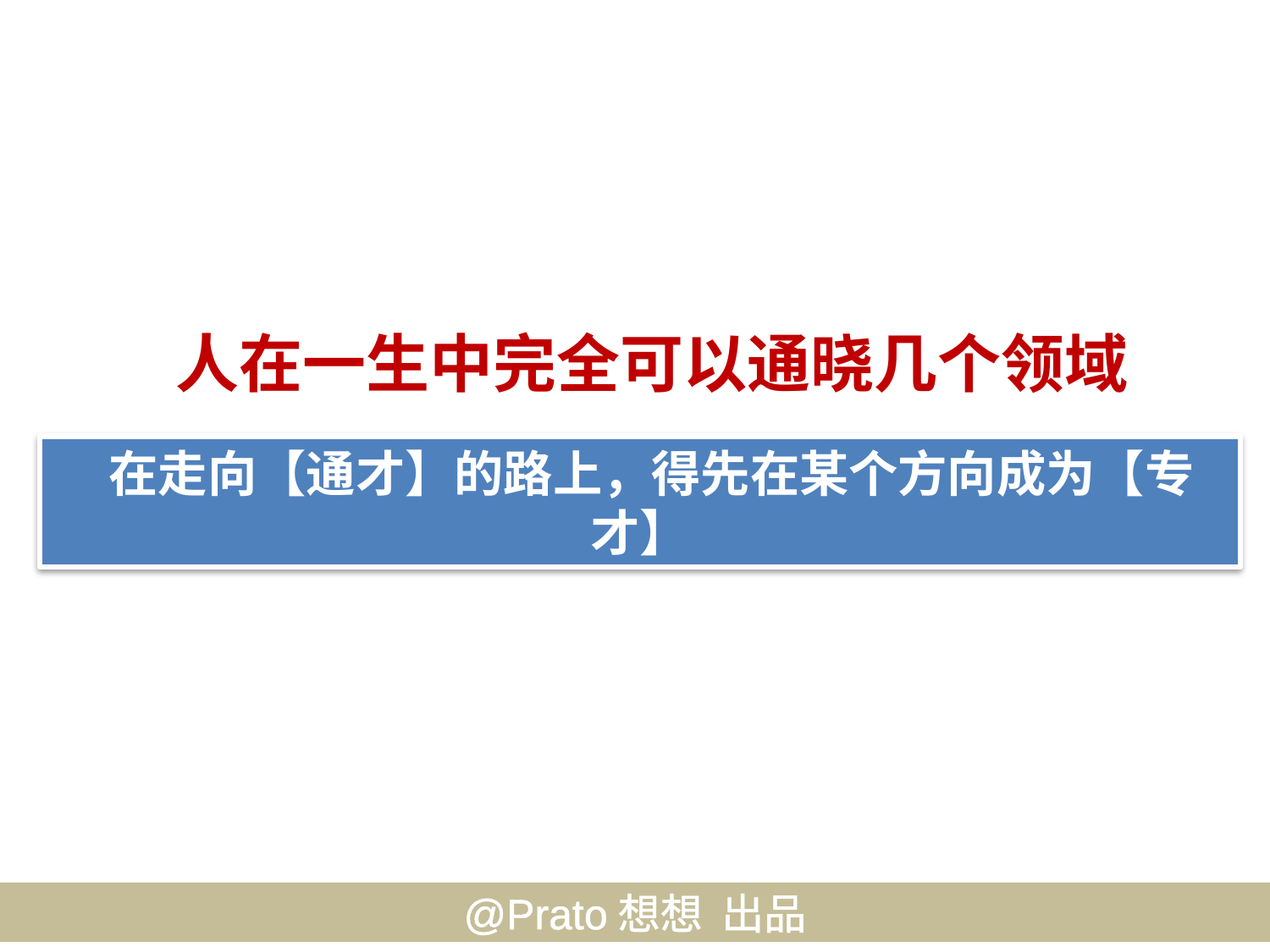

人在一生中完全可以通晓几个领域
 在走向【通才】的路上，得先在某个方向成为【专才】
@Prato想想  出品